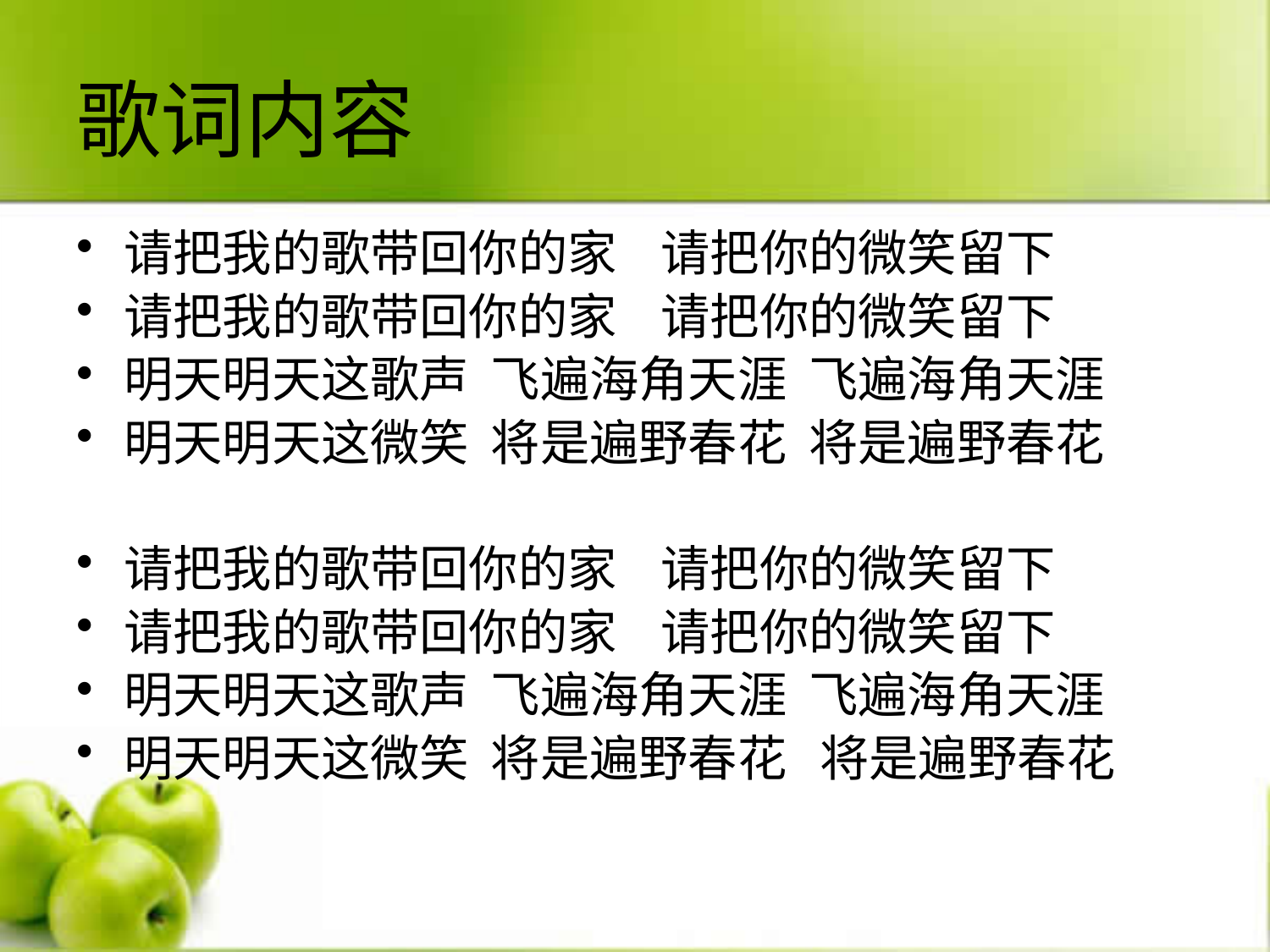

# 歌词内容
请把我的歌带回你的家    请把你的微笑留下
请把我的歌带回你的家    请把你的微笑留下
明天明天这歌声  飞遍海角天涯  飞遍海角天涯
明天明天这微笑  将是遍野春花  将是遍野春花

请把我的歌带回你的家    请把你的微笑留下
请把我的歌带回你的家    请把你的微笑留下
明天明天这歌声  飞遍海角天涯  飞遍海角天涯
明天明天这微笑  将是遍野春花   将是遍野春花